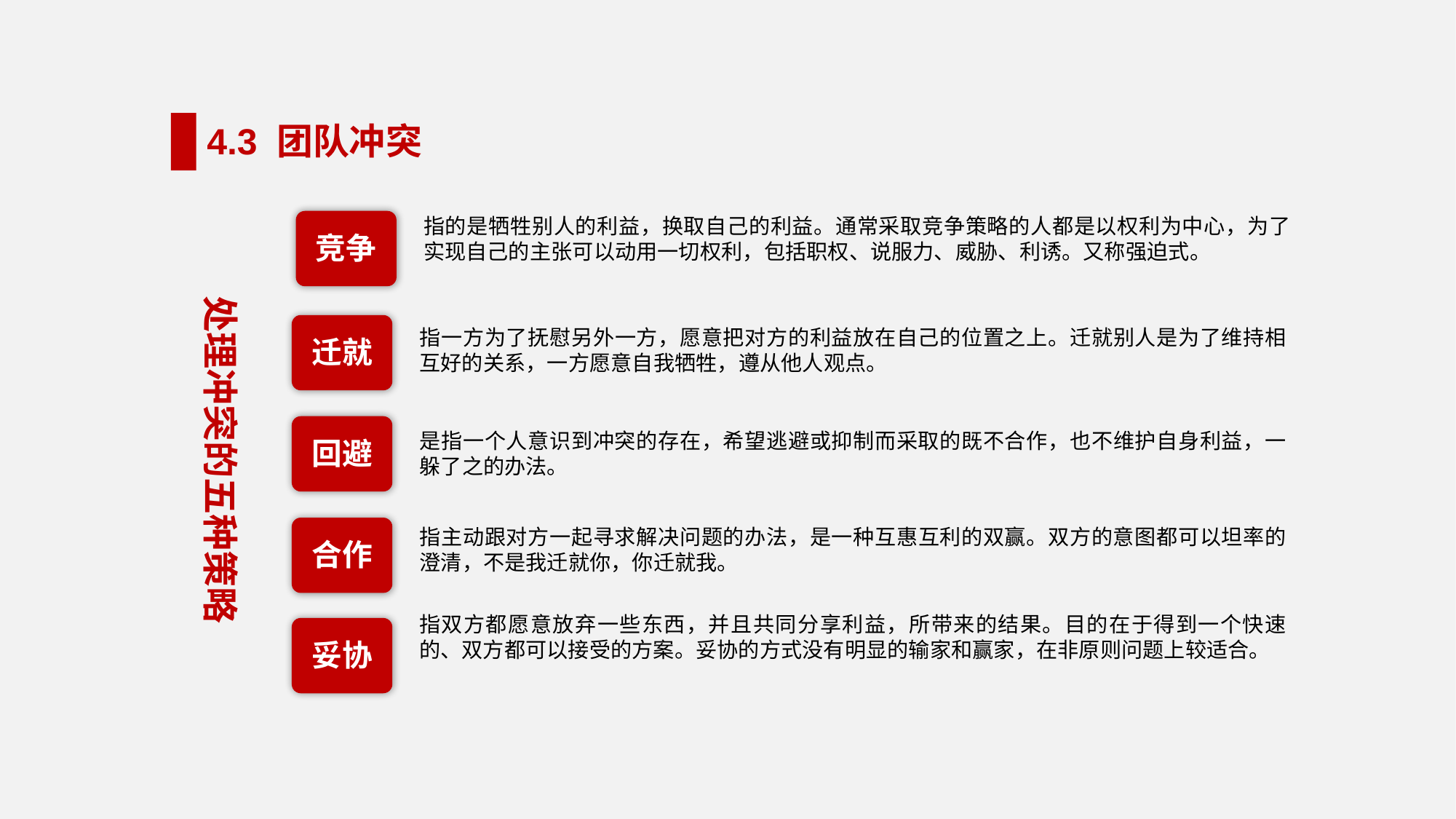

4.3 团队冲突
指的是牺牲别人的利益，换取自己的利益。通常采取竞争策略的人都是以权利为中心，为了实现自己的主张可以动用一切权利，包括职权、说服力、威胁、利诱。又称强迫式。

竞争
处理冲突的五种策略

迁就
指一方为了抚慰另外一方，愿意把对方的利益放在自己的位置之上。迁就别人是为了维持相互好的关系，一方愿意自我牺牲，遵从他人观点。

回避
是指一个人意识到冲突的存在，希望逃避或抑制而采取的既不合作，也不维护自身利益，一躲了之的办法。

合作
指主动跟对方一起寻求解决问题的办法，是一种互惠互利的双赢。双方的意图都可以坦率的澄清，不是我迁就你，你迁就我。
指双方都愿意放弃一些东西，并且共同分享利益，所带来的结果。目的在于得到一个快速的、双方都可以接受的方案。妥协的方式没有明显的输家和赢家，在非原则问题上较适合。

妥协